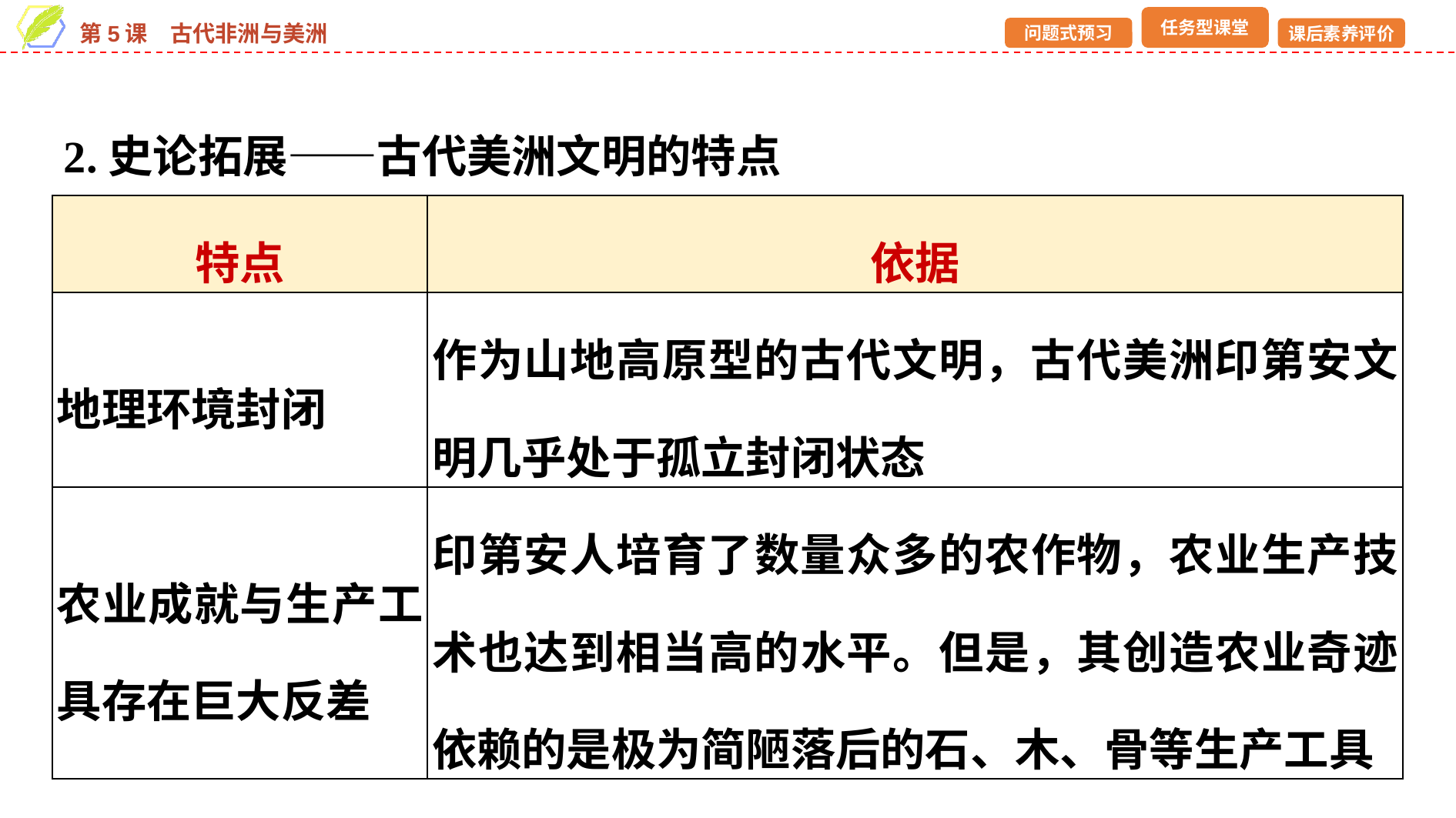

2.史论拓展——古代美洲文明的特点
| 特点 | 依据 |
| --- | --- |
| 地理环境封闭 | 作为山地高原型的古代文明，古代美洲印第安文明几乎处于孤立封闭状态 |
| 农业成就与生产工具存在巨大反差 | 印第安人培育了数量众多的农作物，农业生产技术也达到相当高的水平。但是，其创造农业奇迹依赖的是极为简陋落后的石、木、骨等生产工具 |